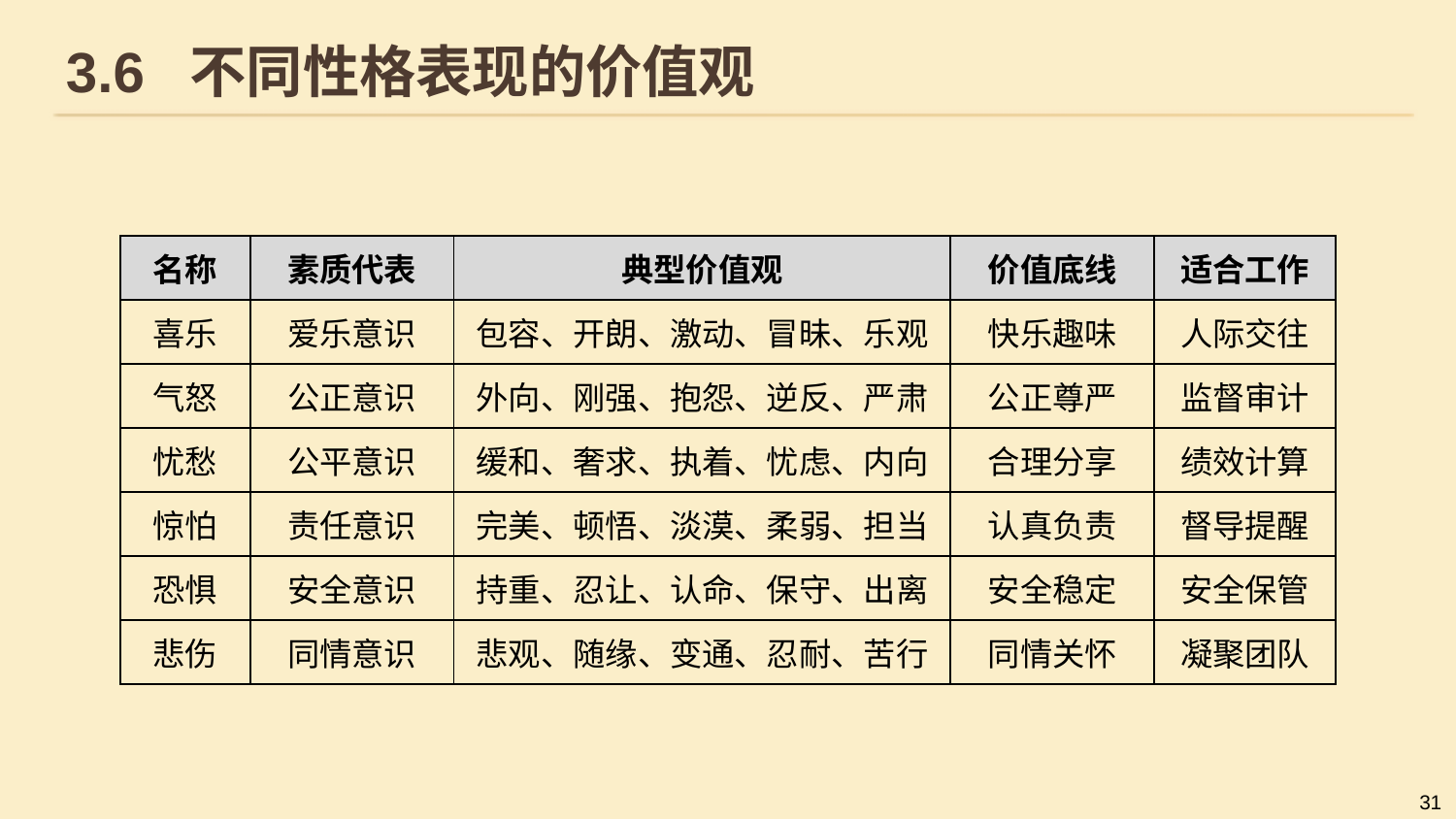

# 3.6  不同性格表现的价值观
| 名称 | 素质代表 | 典型价值观 | 价值底线 | 适合工作 |
| --- | --- | --- | --- | --- |
| 喜乐 | 爱乐意识 | 包容、开朗、激动、冒昧、乐观 | 快乐趣味 | 人际交往 |
| 气怒 | 公正意识 | 外向、刚强、抱怨、逆反、严肃 | 公正尊严 | 监督审计 |
| 忧愁 | 公平意识 | 缓和、奢求、执着、忧虑、内向 | 合理分享 | 绩效计算 |
| 惊怕 | 责任意识 | 完美、顿悟、淡漠、柔弱、担当 | 认真负责 | 督导提醒 |
| 恐惧 | 安全意识 | 持重、忍让、认命、保守、出离 | 安全稳定 | 安全保管 |
| 悲伤 | 同情意识 | 悲观、随缘、变通、忍耐、苦行 | 同情关怀 | 凝聚团队 |
31